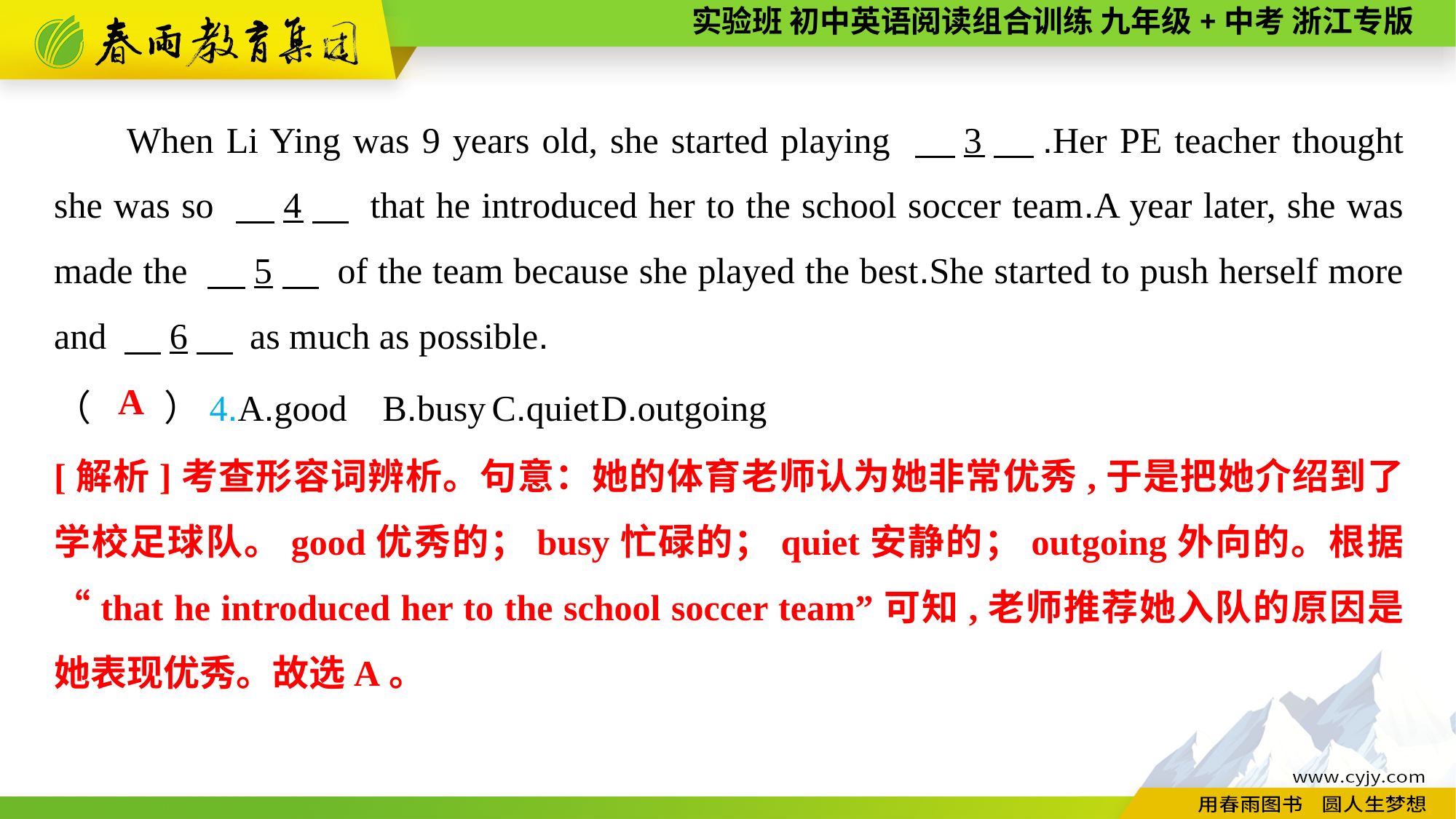

When Li Ying was 9 years old, she started playing 　3　.Her PE teacher thought she was so 　4　 that he introduced her to the school soccer team.A year later, she was made the 　5　 of the team because she played the best.She started to push herself more and 　6　 as much as possible.
（　　）4.A.good	B.busy	C.quiet	D.outgoing
A
[解析]考查形容词辨析。句意：她的体育老师认为她非常优秀,于是把她介绍到了学校足球队。good优秀的；busy忙碌的；quiet安静的；outgoing外向的。根据“that he introduced her to the school soccer team”可知,老师推荐她入队的原因是她表现优秀。故选A。